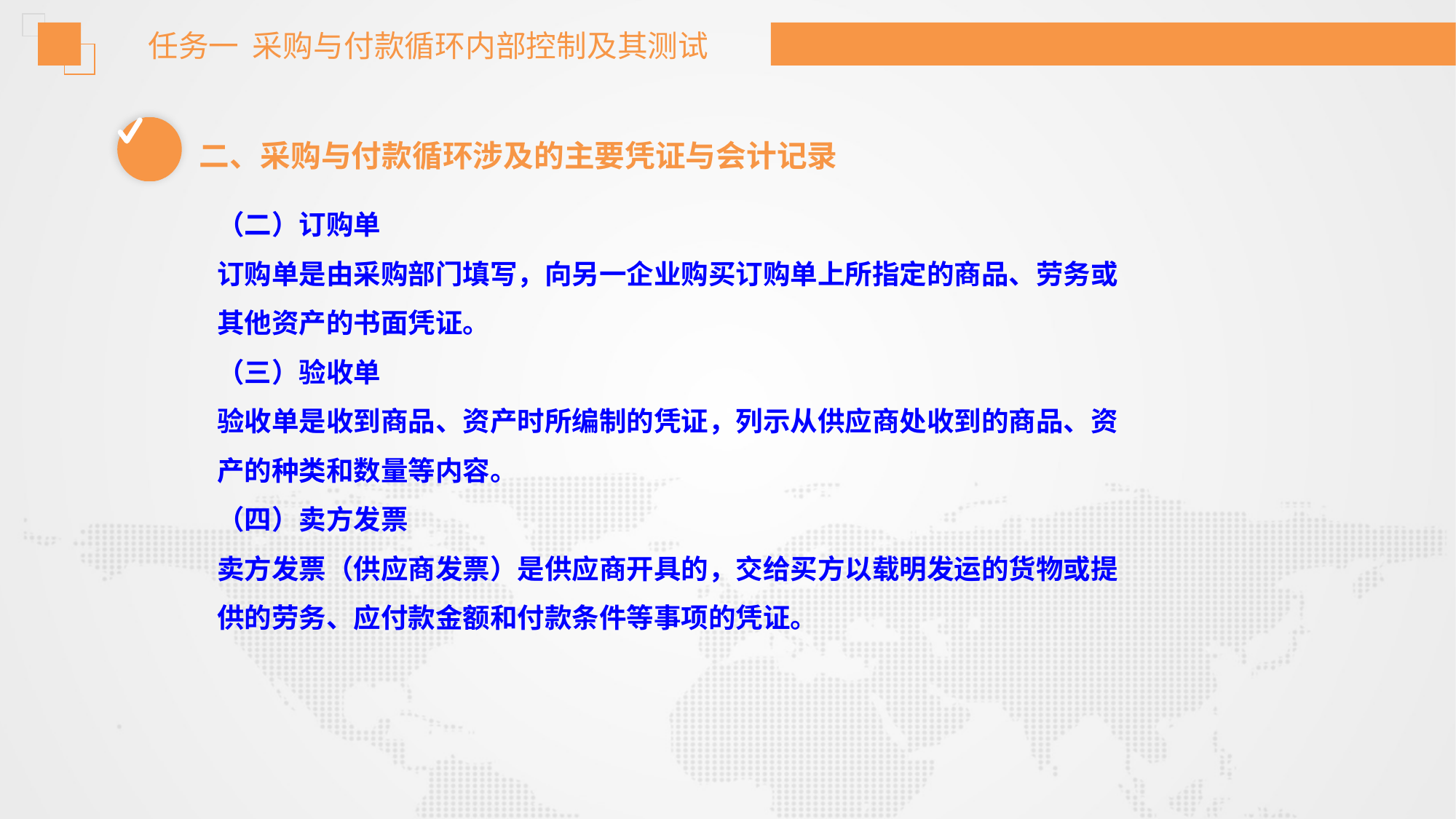

任务一  采购与付款循环内部控制及其测试

二、采购与付款循环涉及的主要凭证与会计记录
（二）订购单
订购单是由采购部门填写，向另一企业购买订购单上所指定的商品、劳务或
其他资产的书面凭证。
（三）验收单
验收单是收到商品、资产时所编制的凭证，列示从供应商处收到的商品、资
产的种类和数量等内容。
（四）卖方发票
卖方发票（供应商发票）是供应商开具的，交给买方以载明发运的货物或提
供的劳务、应付款金额和付款条件等事项的凭证。